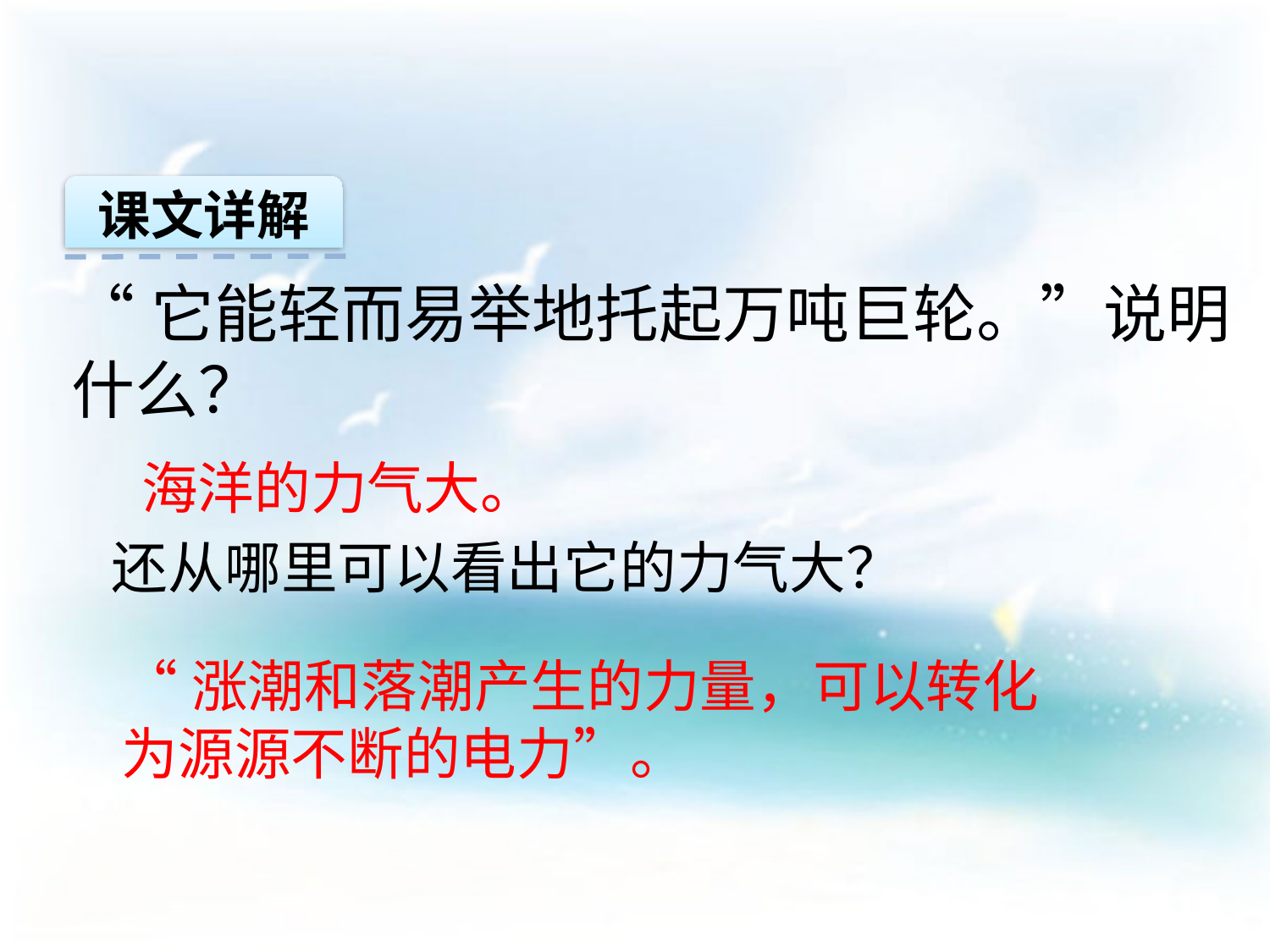

课文详解
“它能轻而易举地托起万吨巨轮。”说明什么？
海洋的力气大。
还从哪里可以看出它的力气大？
“涨潮和落潮产生的力量，可以转化为源源不断的电力”。